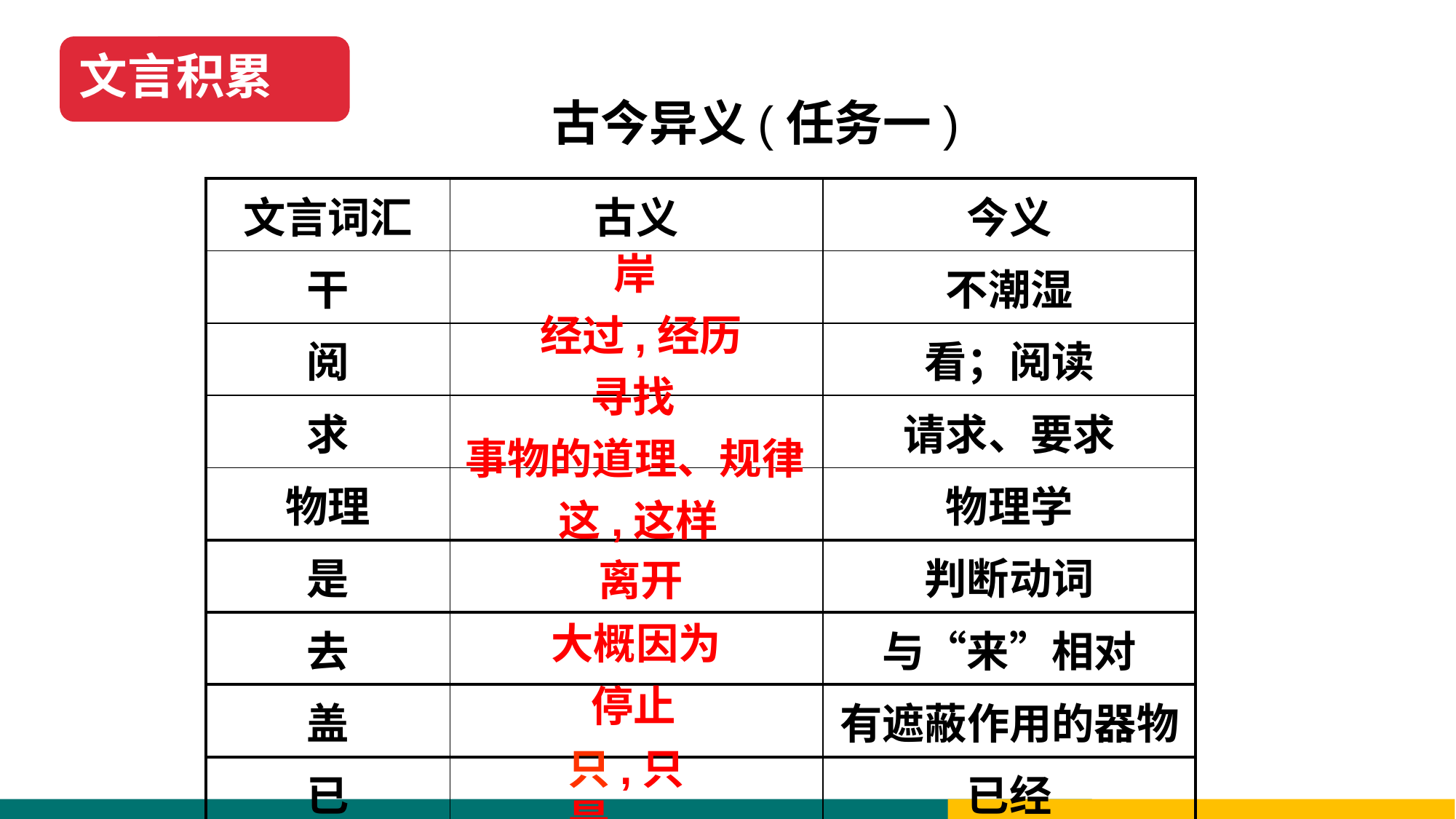

文言积累
古今异义(任务一)
| 文言词汇 | 古义 | 今义 |
| --- | --- | --- |
| 干 |  | 不潮湿 |
| 阅 |  | 看；阅读 |
| 求 |  | 请求、要求 |
| 物理 |  | 物理学 |
| 是 |  | 判断动词 |
| 去 |  | 与“来”相对 |
| 盖 |  | 有遮蔽作用的器物 |
| 已 |  | 已经 |
| 但 |  | 表转折 |
岸
经过,经历
寻找
事物的道理、规律
这,这样
离开
大概因为
停止
只,只是